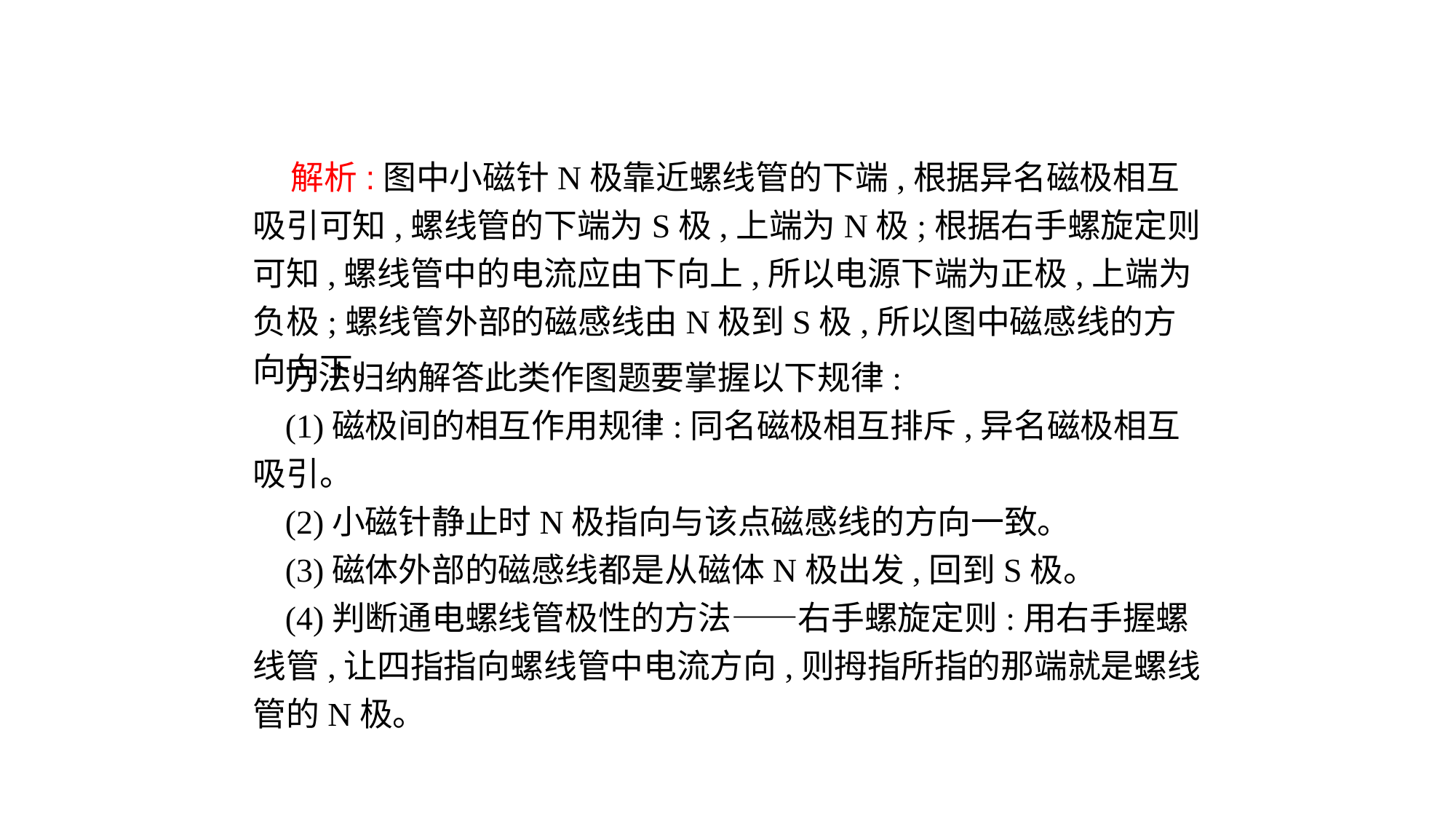

解析:图中小磁针N极靠近螺线管的下端,根据异名磁极相互吸引可知,螺线管的下端为S极,上端为N极;根据右手螺旋定则可知,螺线管中的电流应由下向上,所以电源下端为正极,上端为负极;螺线管外部的磁感线由N极到S极,所以图中磁感线的方向向下。
方法归纳解答此类作图题要掌握以下规律:
(1)磁极间的相互作用规律:同名磁极相互排斥,异名磁极相互吸引。
(2)小磁针静止时N极指向与该点磁感线的方向一致。
(3)磁体外部的磁感线都是从磁体N极出发,回到S极。
(4)判断通电螺线管极性的方法——右手螺旋定则:用右手握螺线管,让四指指向螺线管中电流方向,则拇指所指的那端就是螺线管的N极。